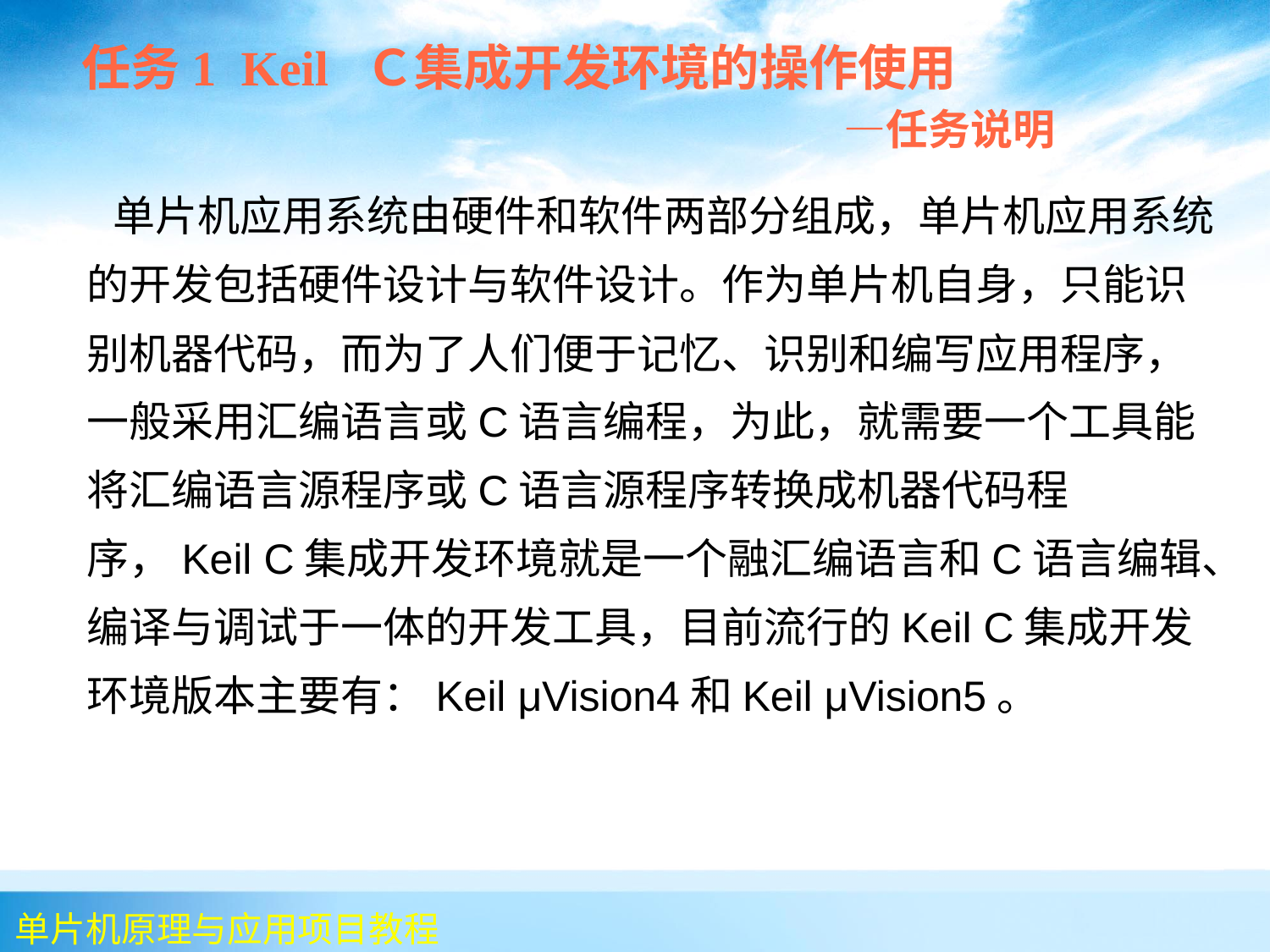

任务1  Keil  Ｃ集成开发环境的操作使用
                                                                        —任务说明
      单片机应用系统由硬件和软件两部分组成，单片机应用系统的开发包括硬件设计与软件设计。作为单片机自身，只能识别机器代码，而为了人们便于记忆、识别和编写应用程序，一般采用汇编语言或C语言编程，为此，就需要一个工具能将汇编语言源程序或C语言源程序转换成机器代码程序，Keil C集成开发环境就是一个融汇编语言和C语言编辑、编译与调试于一体的开发工具，目前流行的Keil C集成开发环境版本主要有：Keil μVision4和Keil μVision5。